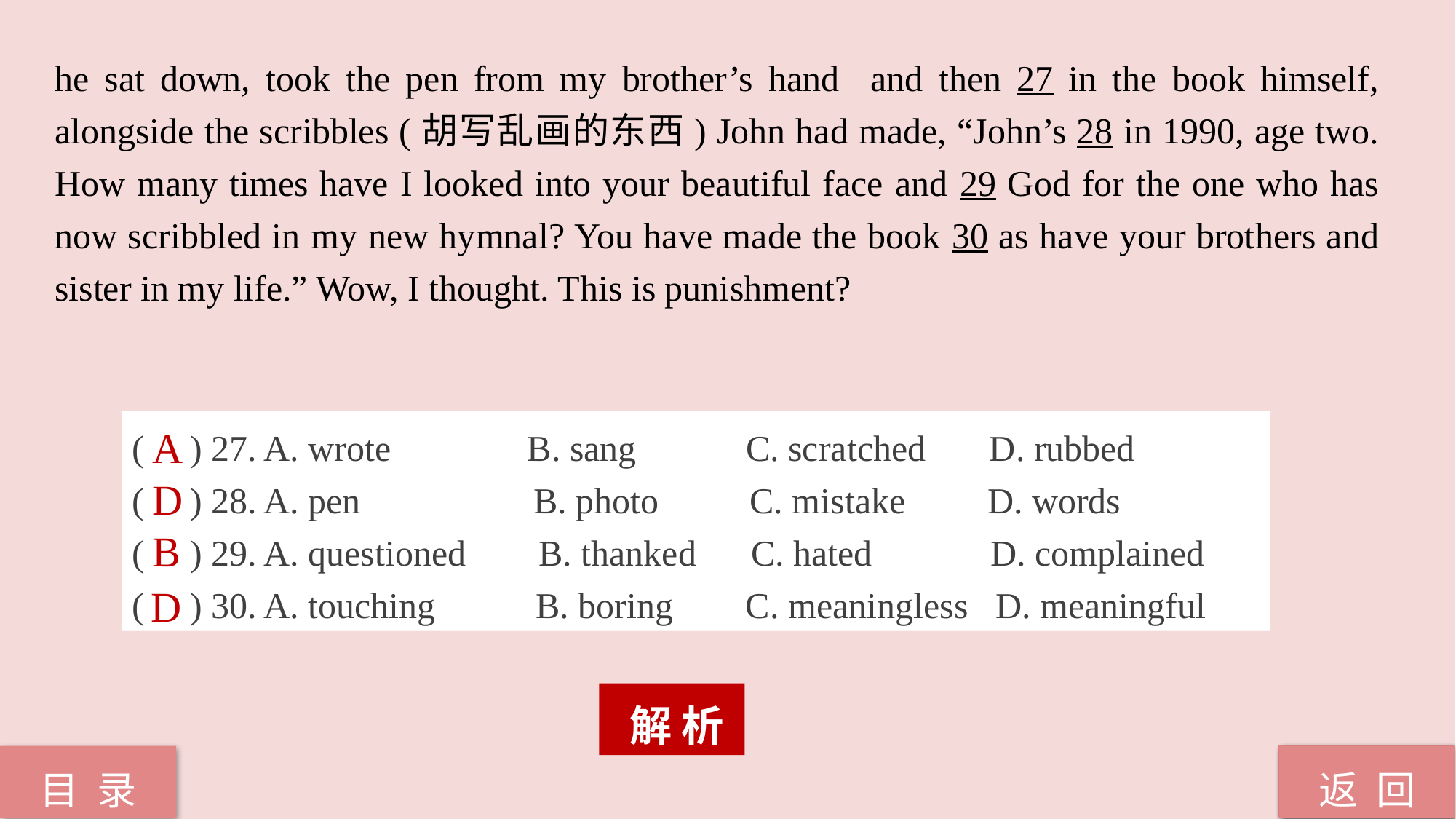

he sat down, took the pen from my brother’s hand  and then 27 in the book himself, alongside the scribbles (胡写乱画的东西) John had made, “John’s 28 in 1990, age two. How many times have I looked into your beautiful face and 29 God for the one who has now scribbled in my new hymnal? You have made the book 30 as have your brothers and sister in my life.” Wow, I thought. This is punishment?
(     ) 27. A. wrote               B. sang            C. scratched       D. rubbed
(     ) 28. A. pen                   B. photo          C. mistake         D. words
(     ) 29. A. questioned        B. thanked      C. hated             D. complained
(     ) 30. A. touching           B. boring        C. meaningless   D. meaningful
A
D
B
D
 解 析
返  回